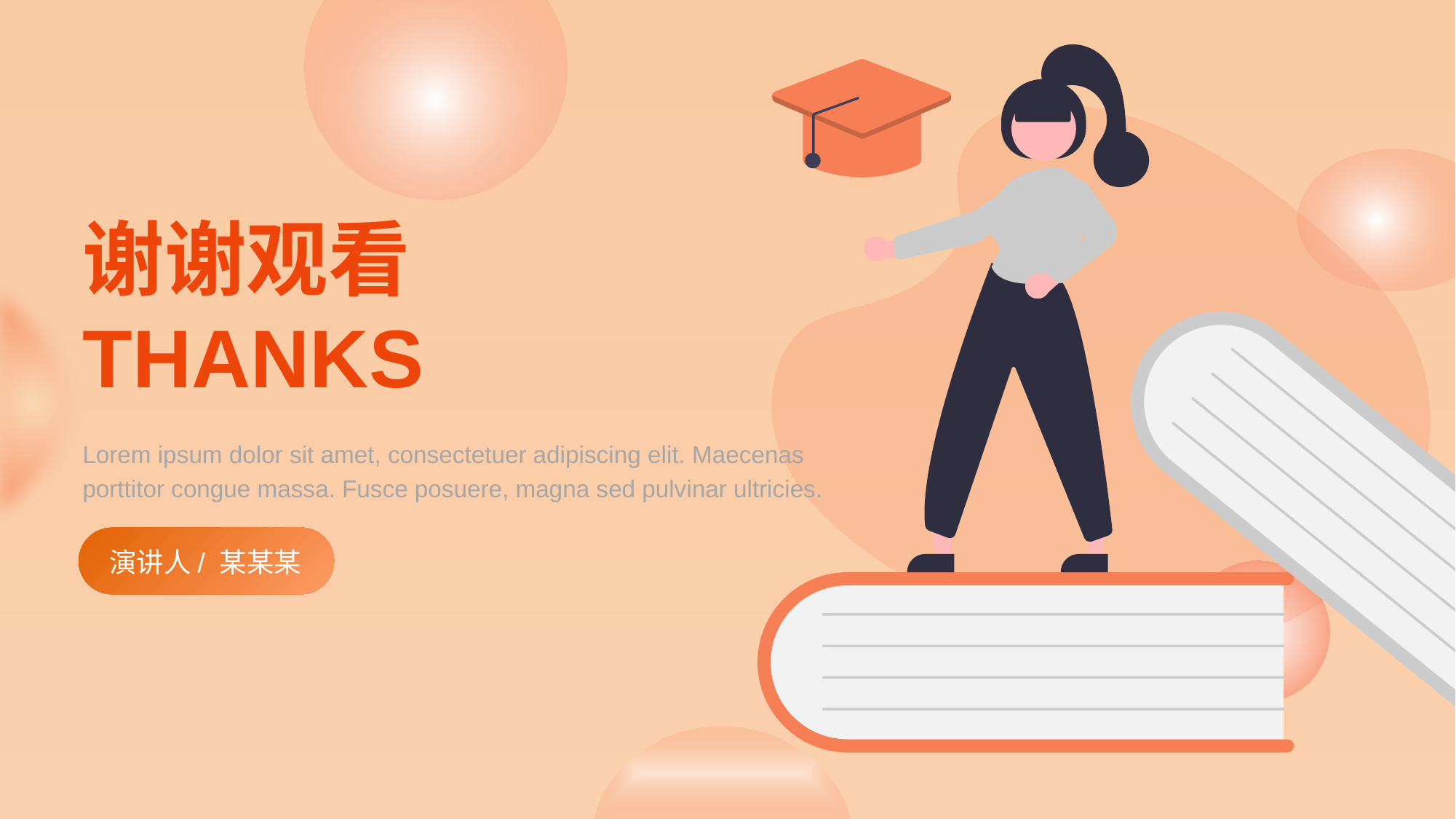

# 谢谢观看 THANKS
Lorem ipsum dolor sit amet, consectetuer adipiscing elit. Maecenas porttitor congue massa. Fusce posuere, magna sed pulvinar ultricies.
演讲人/ 某某某